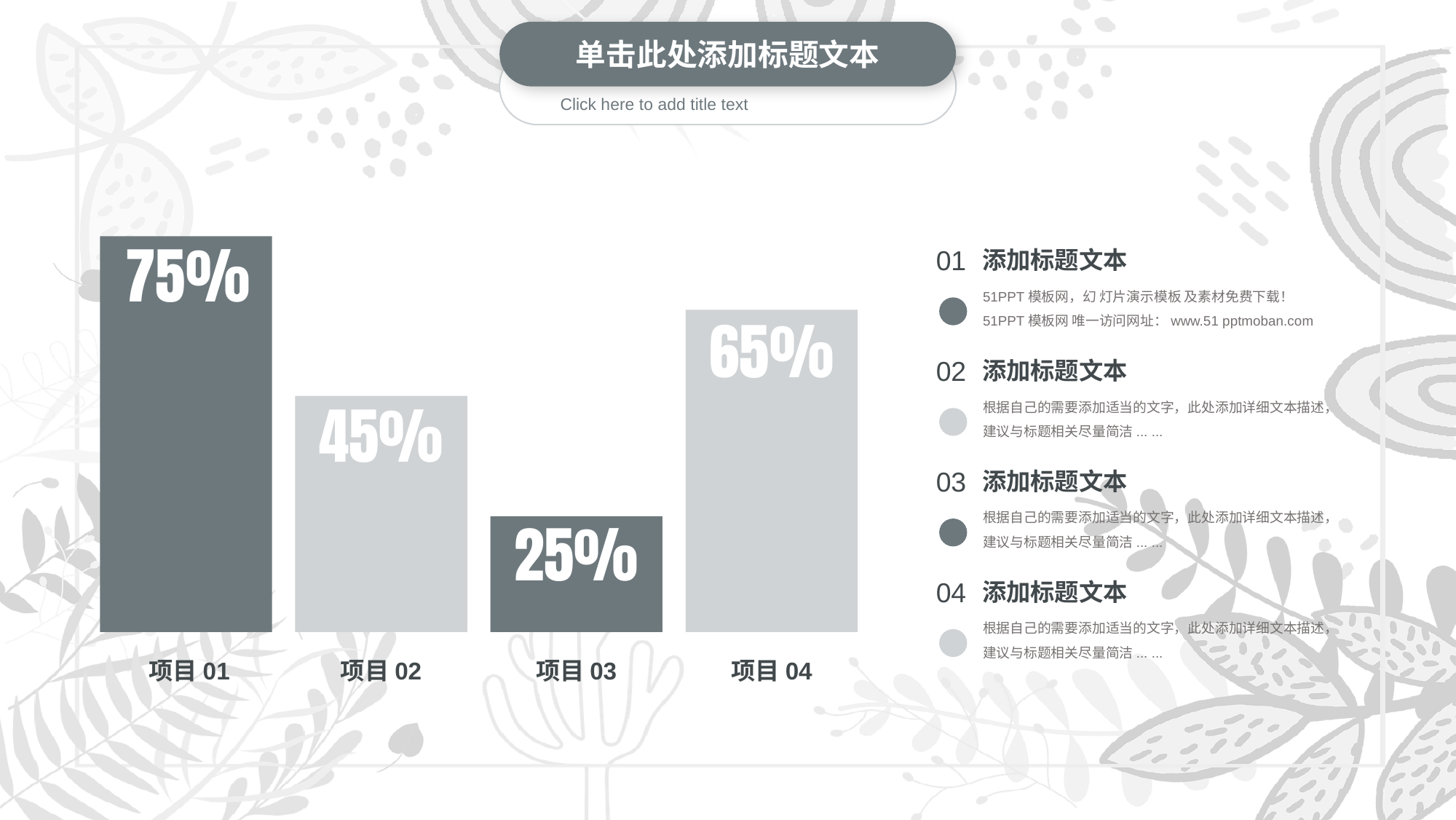

单击此处添加标题文本

Click here to add title text

75%
01
添加标题文本
51PPT模板网，幻 灯片演示模板 及素材免费下载！
51PPT模板网 唯一访问网址：www.51 pptmoban.com

65%
02
添加标题文本
根据自己的需要添加适当的文字，此处添加详细文本描述，建议与标题相关尽量简洁... ...

45%
03
添加标题文本
根据自己的需要添加适当的文字，此处添加详细文本描述，建议与标题相关尽量简洁... ...

25%

04
添加标题文本
根据自己的需要添加适当的文字，此处添加详细文本描述，建议与标题相关尽量简洁... ...

项目01
项目02
项目03
项目04